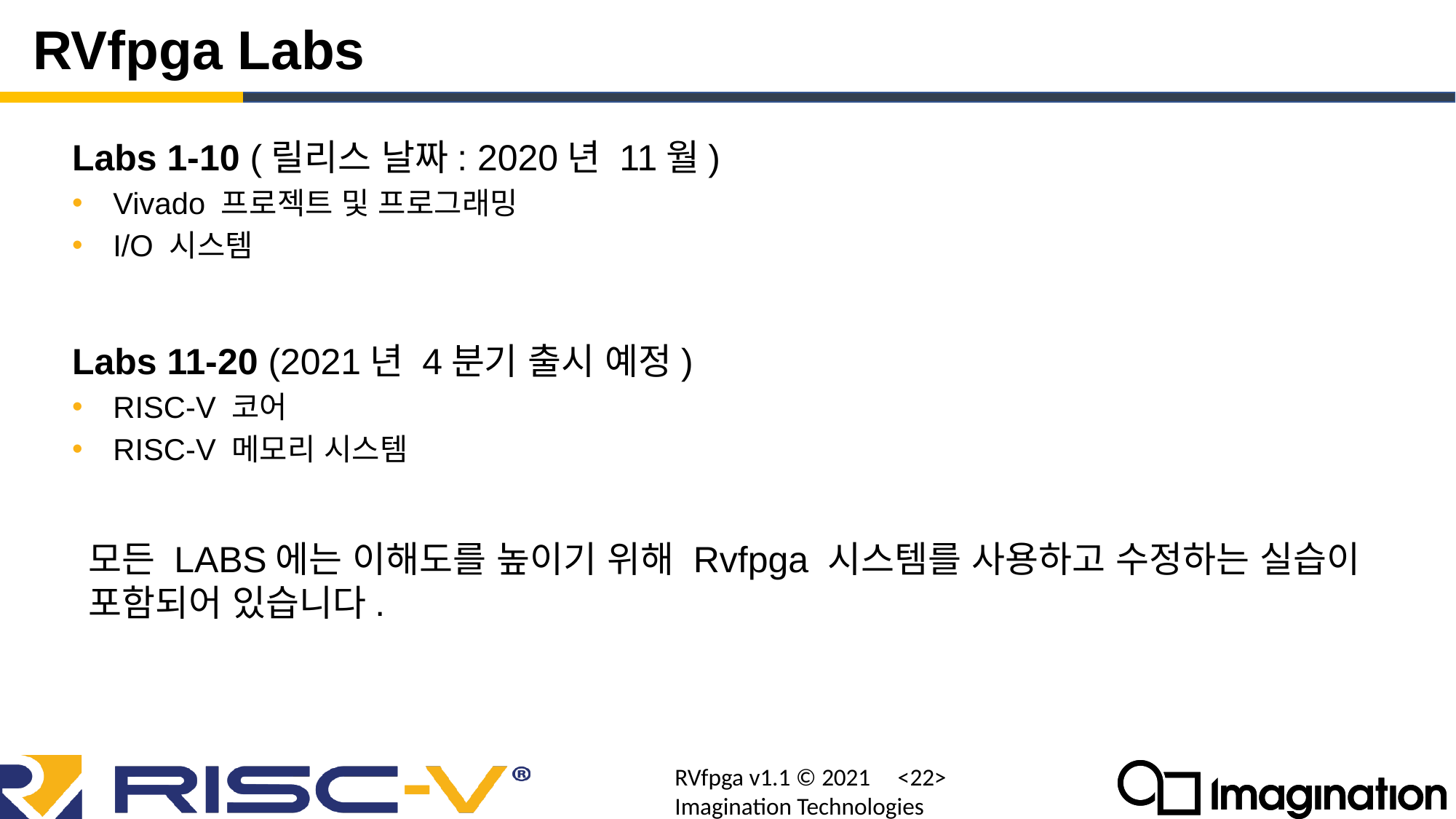

# RVfpga Labs

Labs 1-10 (릴리스 날짜: 2020년 11월)
Vivado 프로젝트 및 프로그래밍
I/O 시스템

Labs 11-20 (2021년 4분기 출시 예정)
RISC-V 코어
RISC-V 메모리 시스템
모든 LABS에는 이해도를 높이기 위해 Rvfpga 시스템를 사용하고 수정하는 실습이 포함되어 있습니다.